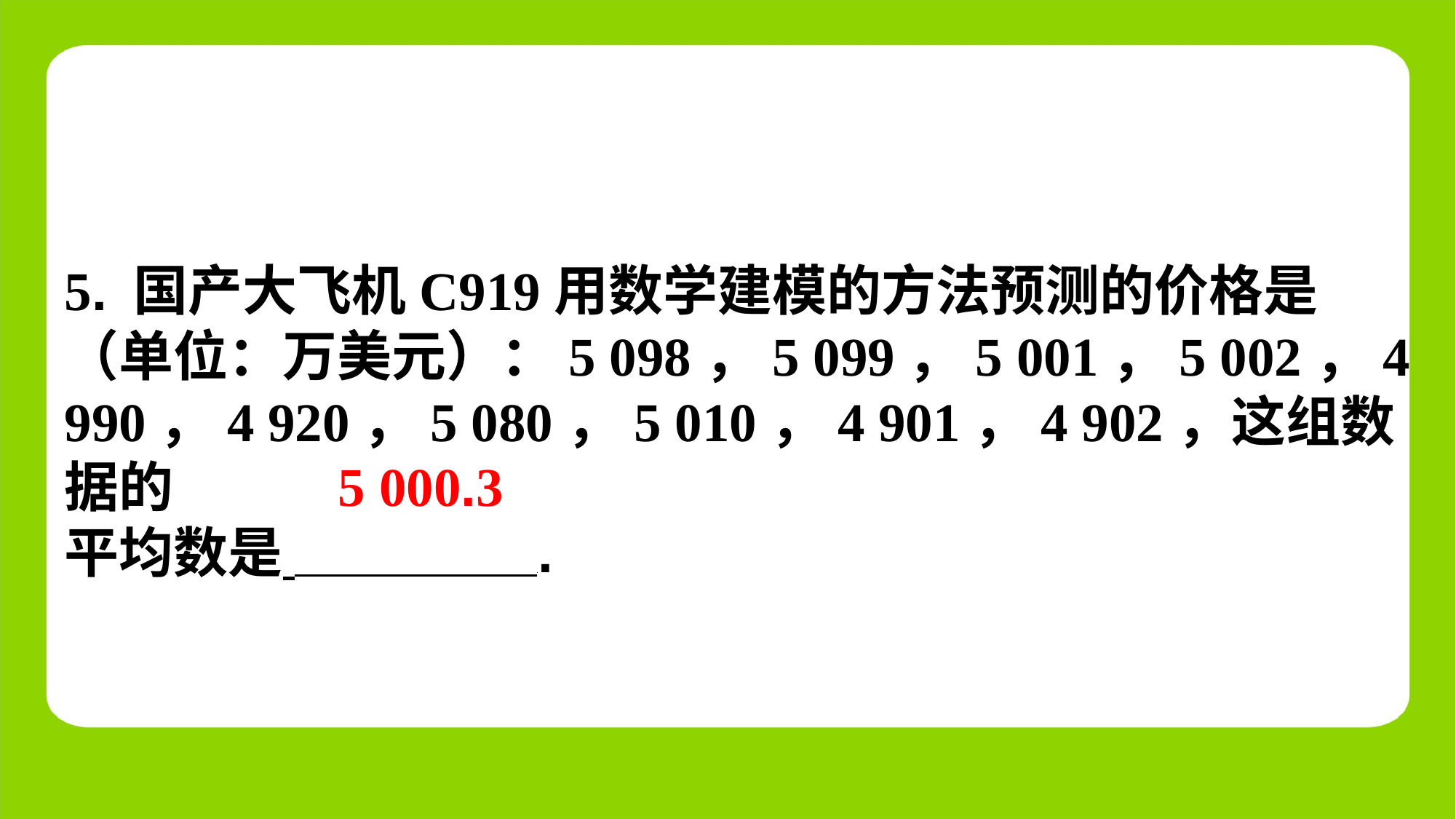

5. 国产大飞机C919用数学建模的方法预测的价格是
（单位：万美元）：5 098，5 099，5 001，5 002，4
990，4 920，5 080，5 010，4 901，4 902，这组数据的
平均数是                                      ⁠.
5 000.3